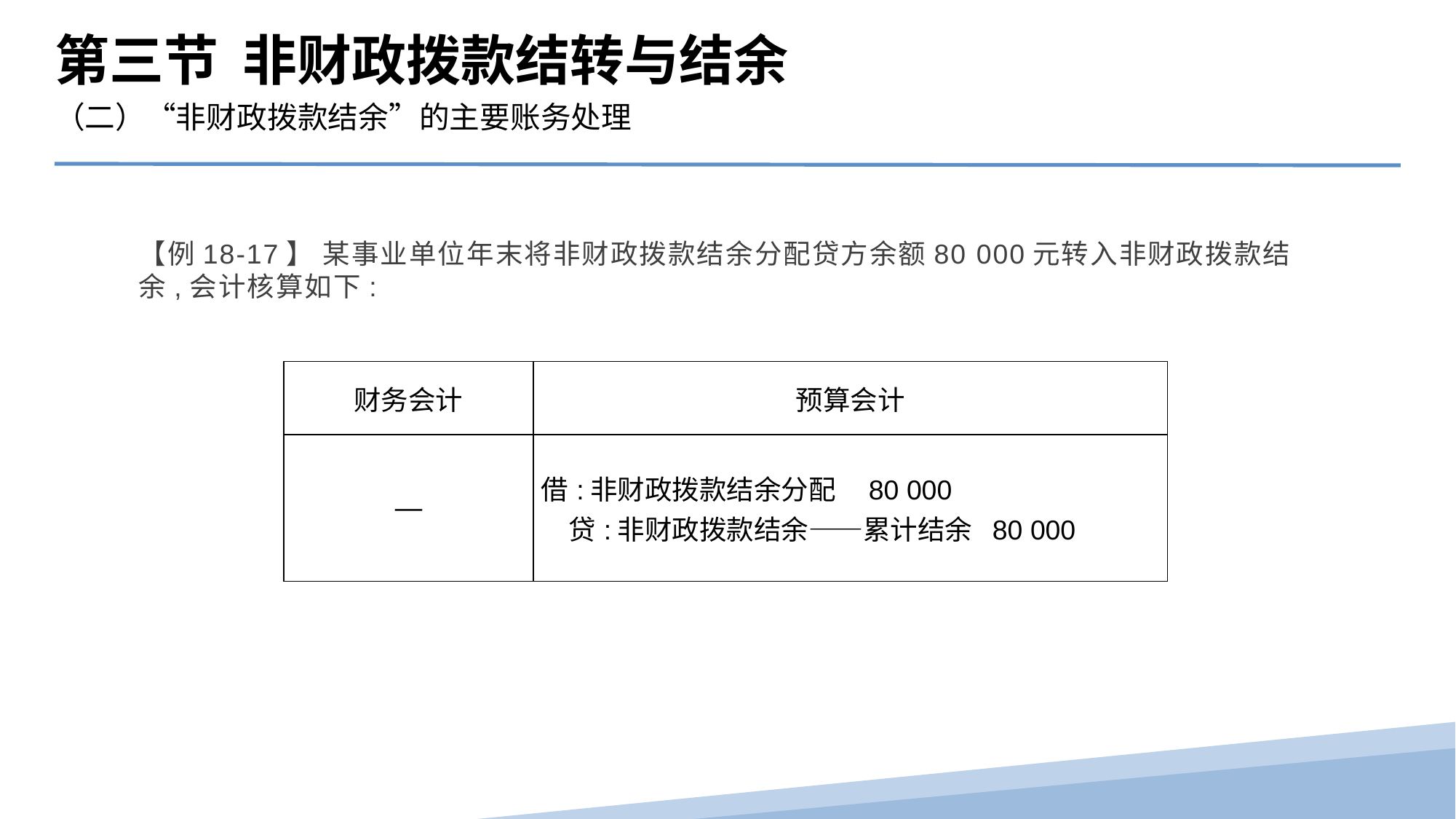

第三节  非财政拨款结转与结余
（二）“非财政拨款结余”的主要账务处理

【例18-17】 某事业单位年末将非财政拨款结余分配贷方余额80 000元转入非财政拨款结余,会计核算如下:

| 财务会计 | 预算会计 |
| --- | --- |
| — | 借:非财政拨款结余分配 80 000 贷:非财政拨款结余——累计结余 80 000 |